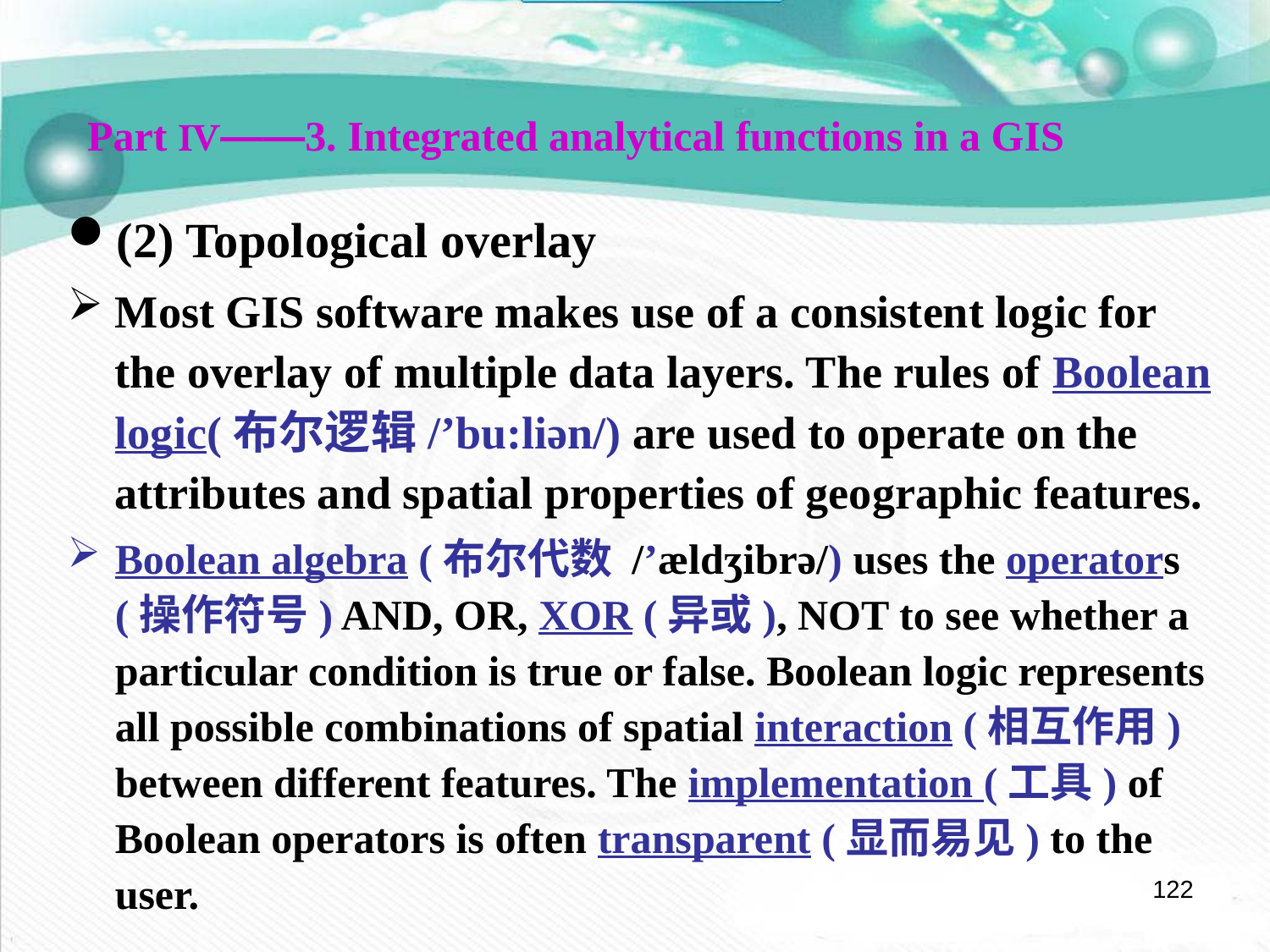

Part Ⅳ——3. Integrated analytical functions in a GIS
(2) Topological overlay
Most GIS software makes use of a consistent logic for the overlay of multiple data layers. The rules of Boolean logic(布尔逻辑/’bu:liən/) are used to operate on the attributes and spatial properties of geographic features.
Boolean algebra (布尔代数 /’ældʒibrə/) uses the operators (操作符号) AND, OR, XOR (异或), NOT to see whether a particular condition is true or false. Boolean logic represents all possible combinations of spatial interaction (相互作用) between different features. The implementation (工具) of Boolean operators is often transparent (显而易见) to the user.
122